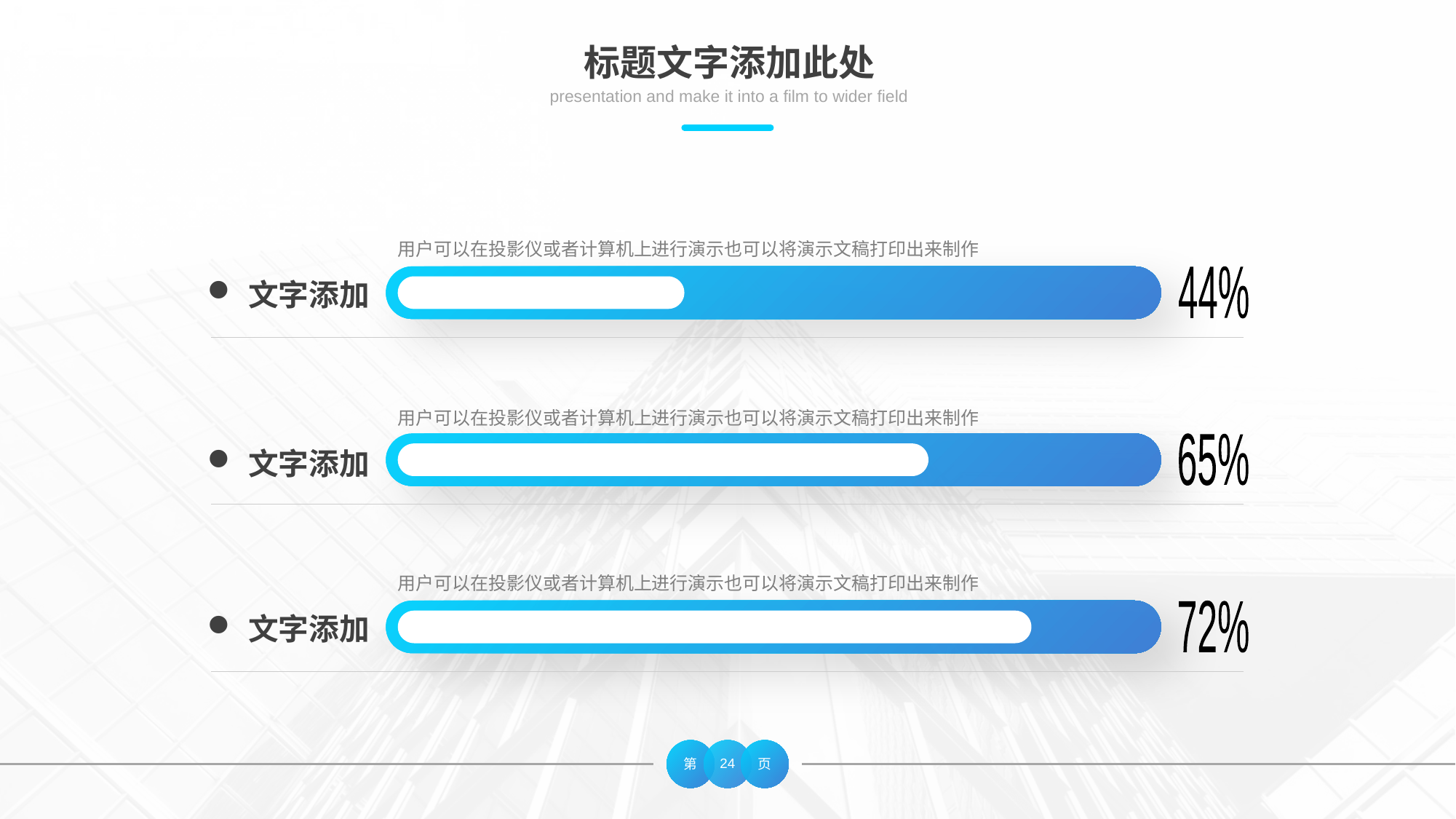

标题文字添加此处
presentation and make it into a film to wider field
用户可以在投影仪或者计算机上进行演示也可以将演示文稿打印出来制作
文字添加

44%

用户可以在投影仪或者计算机上进行演示也可以将演示文稿打印出来制作
文字添加

65%

用户可以在投影仪或者计算机上进行演示也可以将演示文稿打印出来制作
文字添加

72%

24